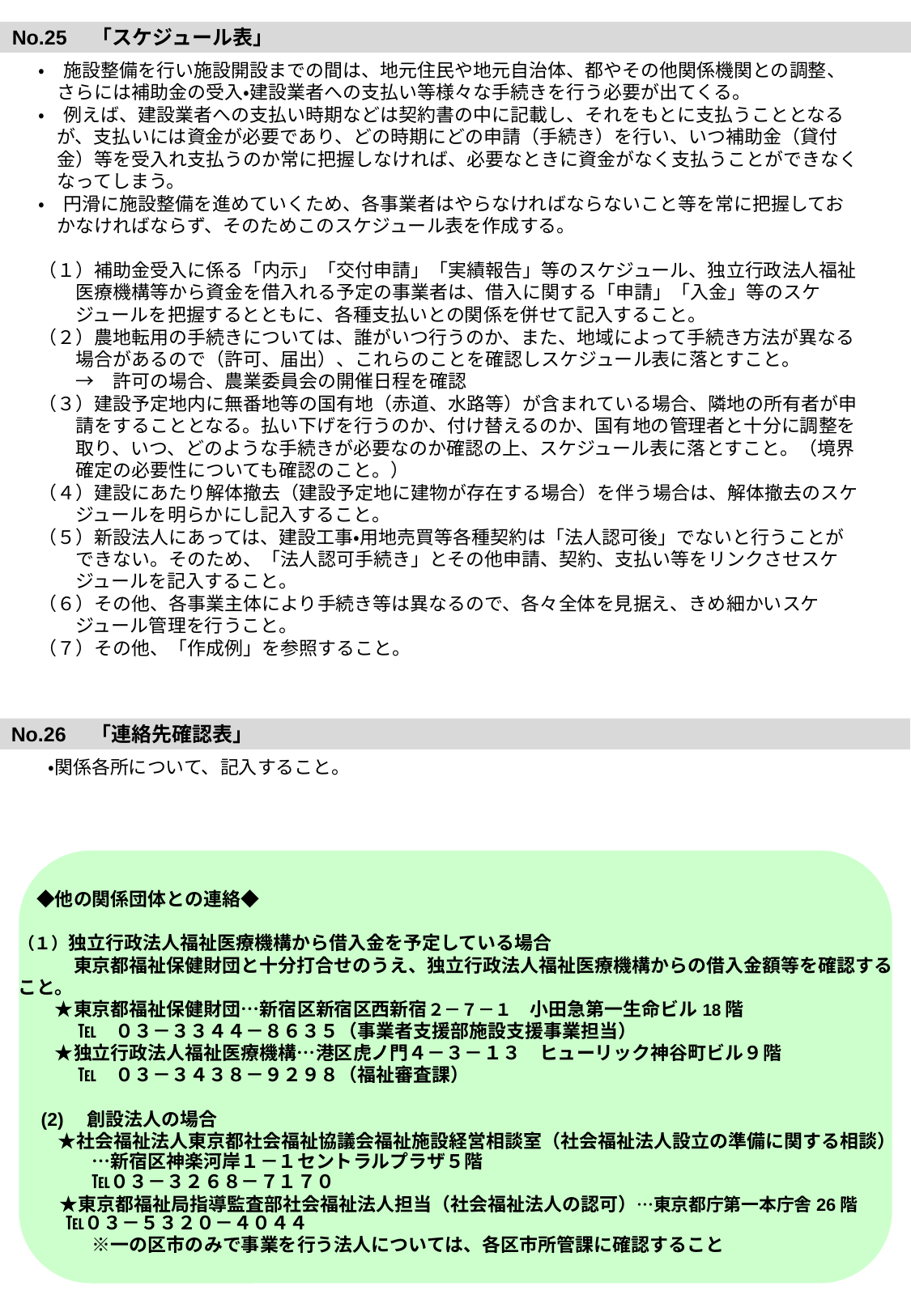

No.25　「スケジュール表」
・　施設整備を行い施設開設までの間は、地元住民や地元自治体、都やその他関係機関との調整、
　さらには補助金の受入・建設業者への支払い等様々な手続きを行う必要が出てくる。
・　例えば、建設業者への支払い時期などは契約書の中に記載し、それをもとに支払うこととなる
　が、支払いには資金が必要であり、どの時期にどの申請（手続き）を行い、いつ補助金（貸付
　金）等を受入れ支払うのか常に把握しなければ、必要なときに資金がなく支払うことができなく
　なってしまう。
・　円滑に施設整備を進めていくため、各事業者はやらなければならないこと等を常に把握してお
　かなければならず、そのためこのスケジュール表を作成する。

（１）補助金受入に係る「内示」「交付申請」「実績報告」等のスケジュール、独立行政法人福祉
　　医療機構等から資金を借入れる予定の事業者は、借入に関する「申請」「入金」等のスケ
　　ジュールを把握するとともに、各種支払いとの関係を併せて記入すること。
（２）農地転用の手続きについては、誰がいつ行うのか、また、地域によって手続き方法が異なる
　　場合があるので（許可、届出）、これらのことを確認しスケジュール表に落とすこと。
　　→　許可の場合、農業委員会の開催日程を確認
（３）建設予定地内に無番地等の国有地（赤道、水路等）が含まれている場合、隣地の所有者が申
　　請をすることとなる。払い下げを行うのか、付け替えるのか、国有地の管理者と十分に調整を
　　取り、いつ、どのような手続きが必要なのか確認の上、スケジュール表に落とすこと。（境界
　　確定の必要性についても確認のこと。）
（４）建設にあたり解体撤去（建設予定地に建物が存在する場合）を伴う場合は、解体撤去のスケ
　　ジュールを明らかにし記入すること。
（５）新設法人にあっては、建設工事・用地売買等各種契約は「法人認可後」でないと行うことが
　　できない。そのため、「法人認可手続き」とその他申請、契約、支払い等をリンクさせスケ
　　ジュールを記入すること。
（６）その他、各事業主体により手続き等は異なるので、各々全体を見据え、きめ細かいスケ
　　ジュール管理を行うこと。
（７）その他、「作成例」を参照すること。
No.26　「連絡先確認表」
・関係各所について、記入すること。

　◆他の関係団体との連絡◆

（１）独立行政法人福祉医療機構から借入金を予定している場合
　　　東京都福祉保健財団と十分打合せのうえ、独立行政法人福祉医療機構からの借入金額等を確認すること。
　　★東京都福祉保健財団…新宿区新宿区西新宿２－７－１　小田急第一生命ビル18階
　　　 ℡　０３－３３４４－８６３５（事業者支援部施設支援事業担当）
　　★独立行政法人福祉医療機構…港区虎ノ門４－３－１３　ヒューリック神谷町ビル９階
　　　 ℡　０３－３４３８－９２９８（福祉審査課）

　(2)　創設法人の場合
    　★社会福祉法人東京都社会福祉協議会福祉施設経営相談室（社会福祉法人設立の準備に関する相談）
　　　　…新宿区神楽河岸１－１セントラルプラザ５階
　　　　℡０３－３２６８－７１７０
　　 ★東京都福祉局指導監査部社会福祉法人担当（社会福祉法人の認可）…東京都庁第一本庁舎26階
　       ℡０３－５３２０－４０４４
　　　　※一の区市のみで事業を行う法人については、各区市所管課に確認すること